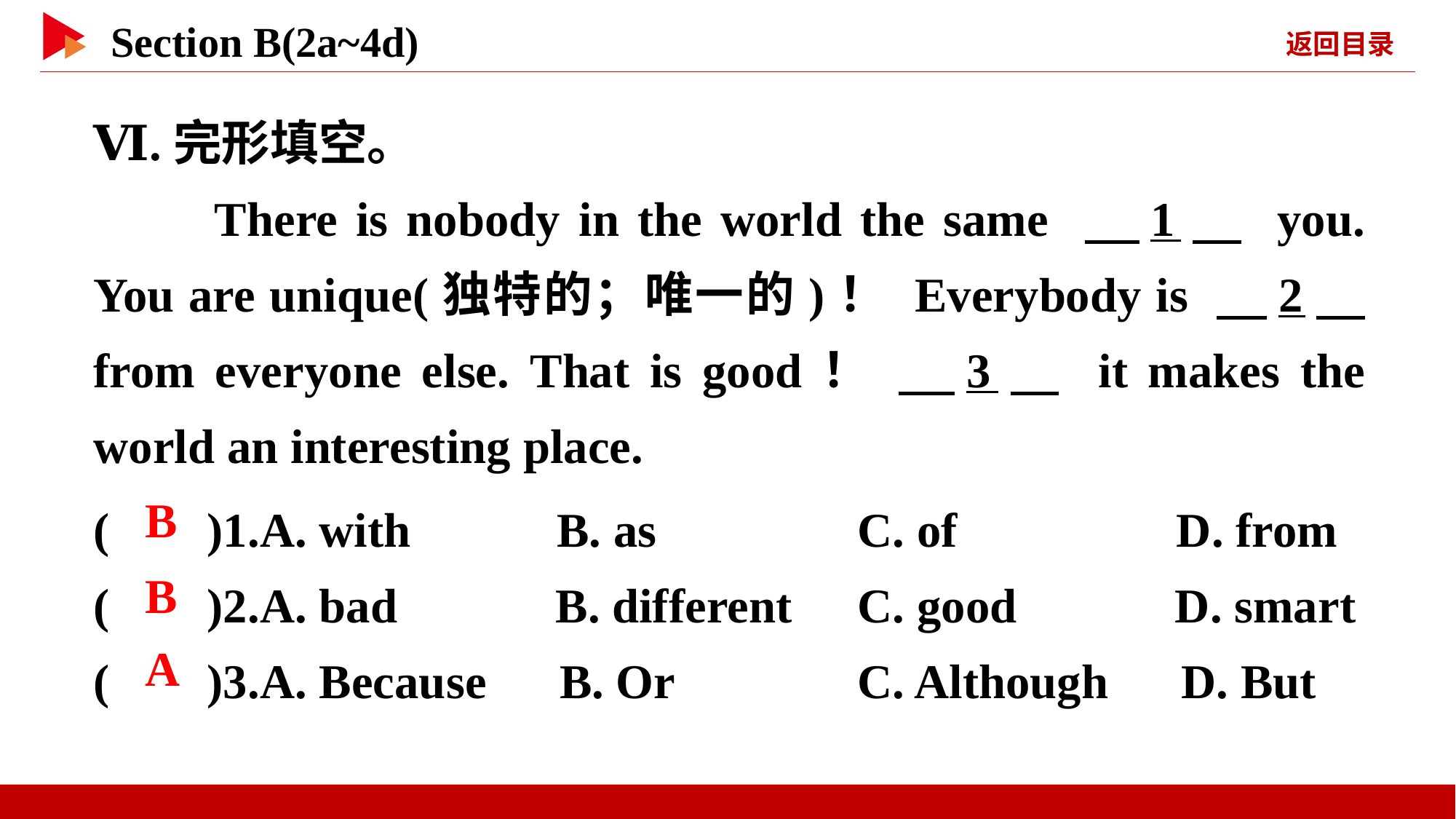

Ⅵ.完形填空。
　　There is nobody in the world the same 　1　 you. You are unique(独特的；唯一的)！ Everybody is 　2　 from everyone else. That is good！ 　3　 it makes the world an interesting place.
(        )1.A. with            B. as		C. of                  D. from
(        )2.A. bad             B. different	C. good             D. smart
(        )3.A. Because      B. Or		C. Although      D. But
   B
   B
   A